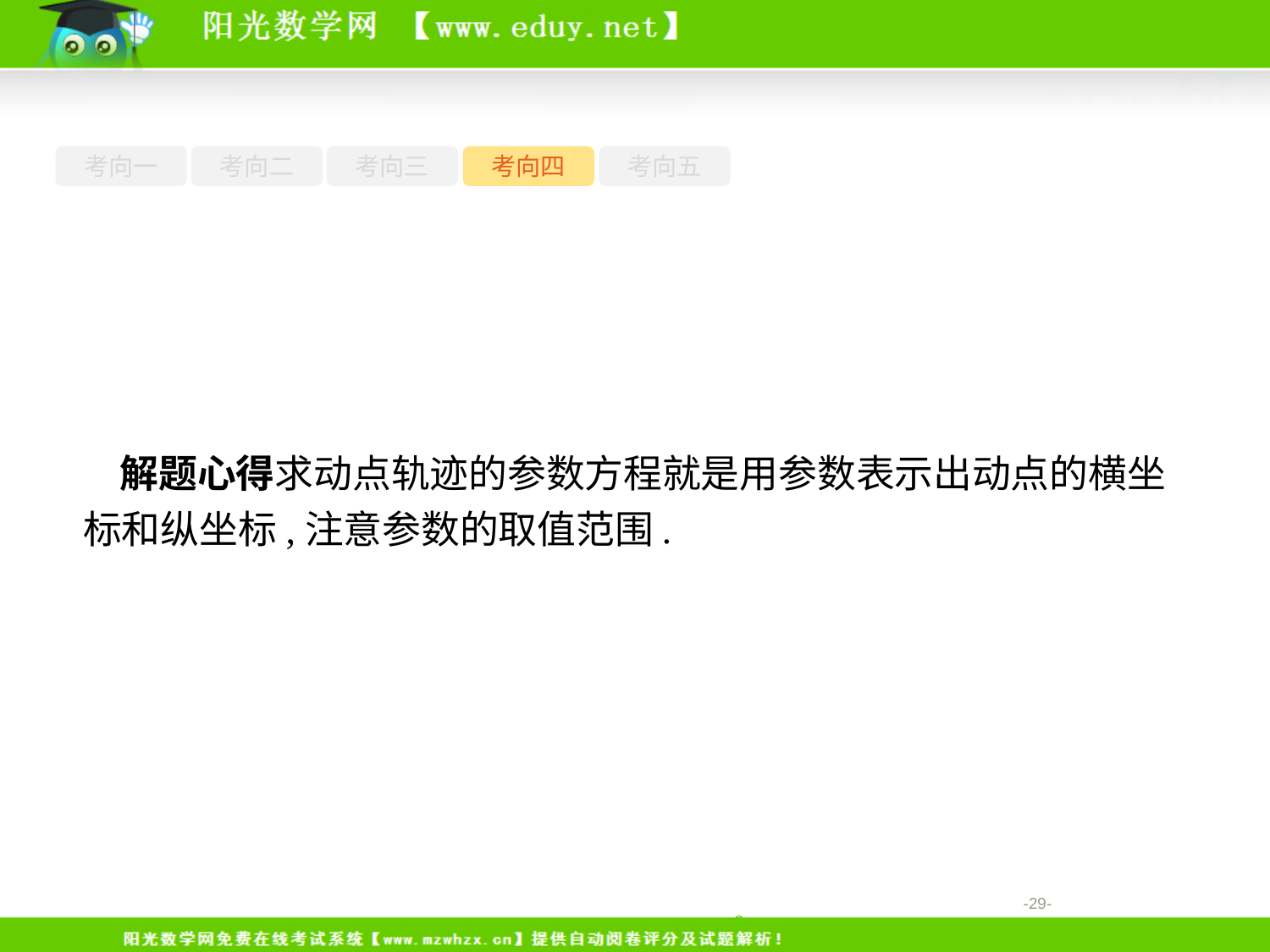

考向一
考向二
考向三
考向四
考向五
解题心得求动点轨迹的参数方程就是用参数表示出动点的横坐标和纵坐标,注意参数的取值范围.
-29-